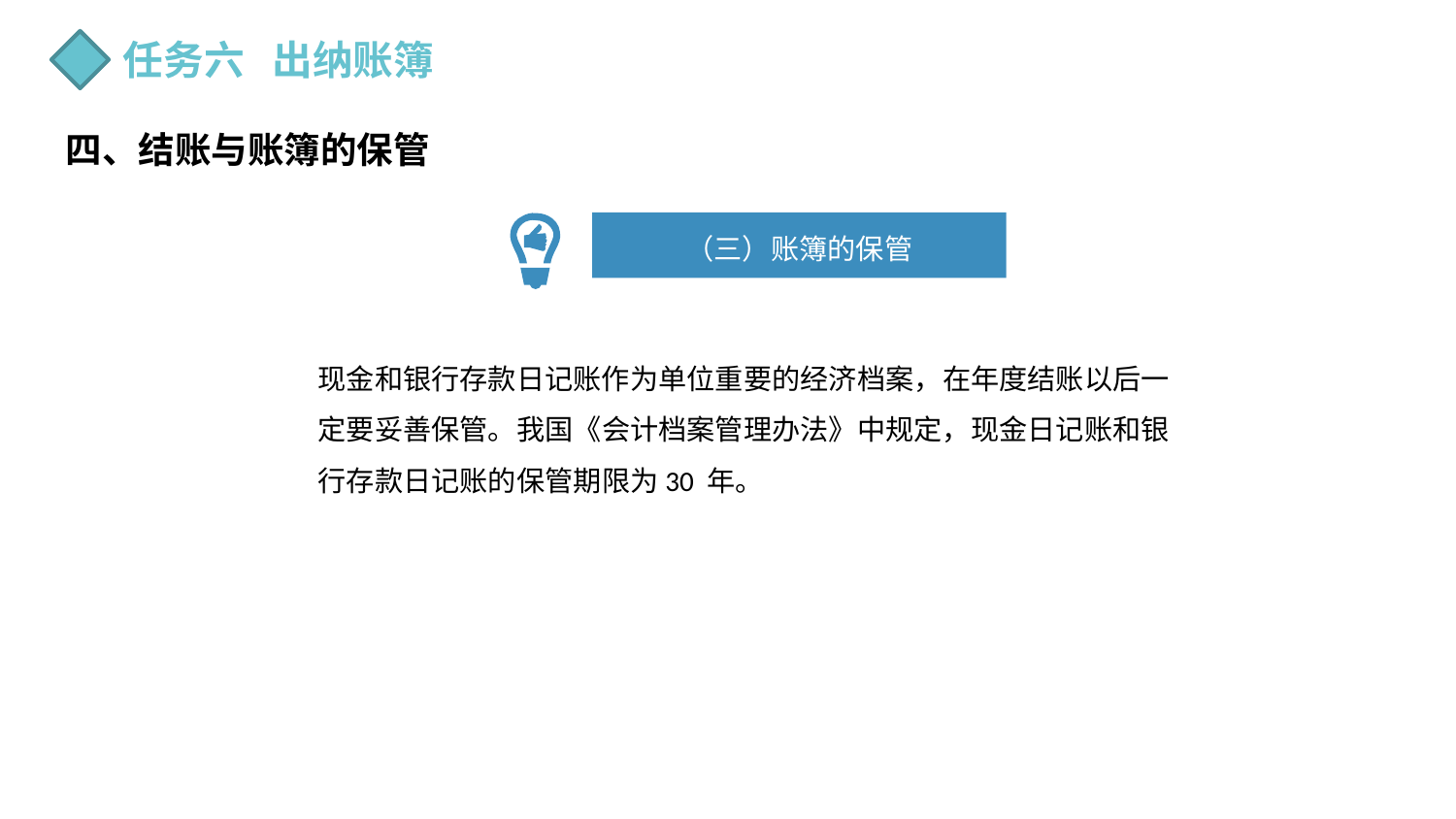

任务六   出纳账簿

四、结账与账簿的保管

（三）账簿的保管
现金和银行存款日记账作为单位重要的经济档案，在年度结账以后一定要妥善保管。我国《会计档案管理办法》中规定，现金日记账和银行存款日记账的保管期限为30 年。